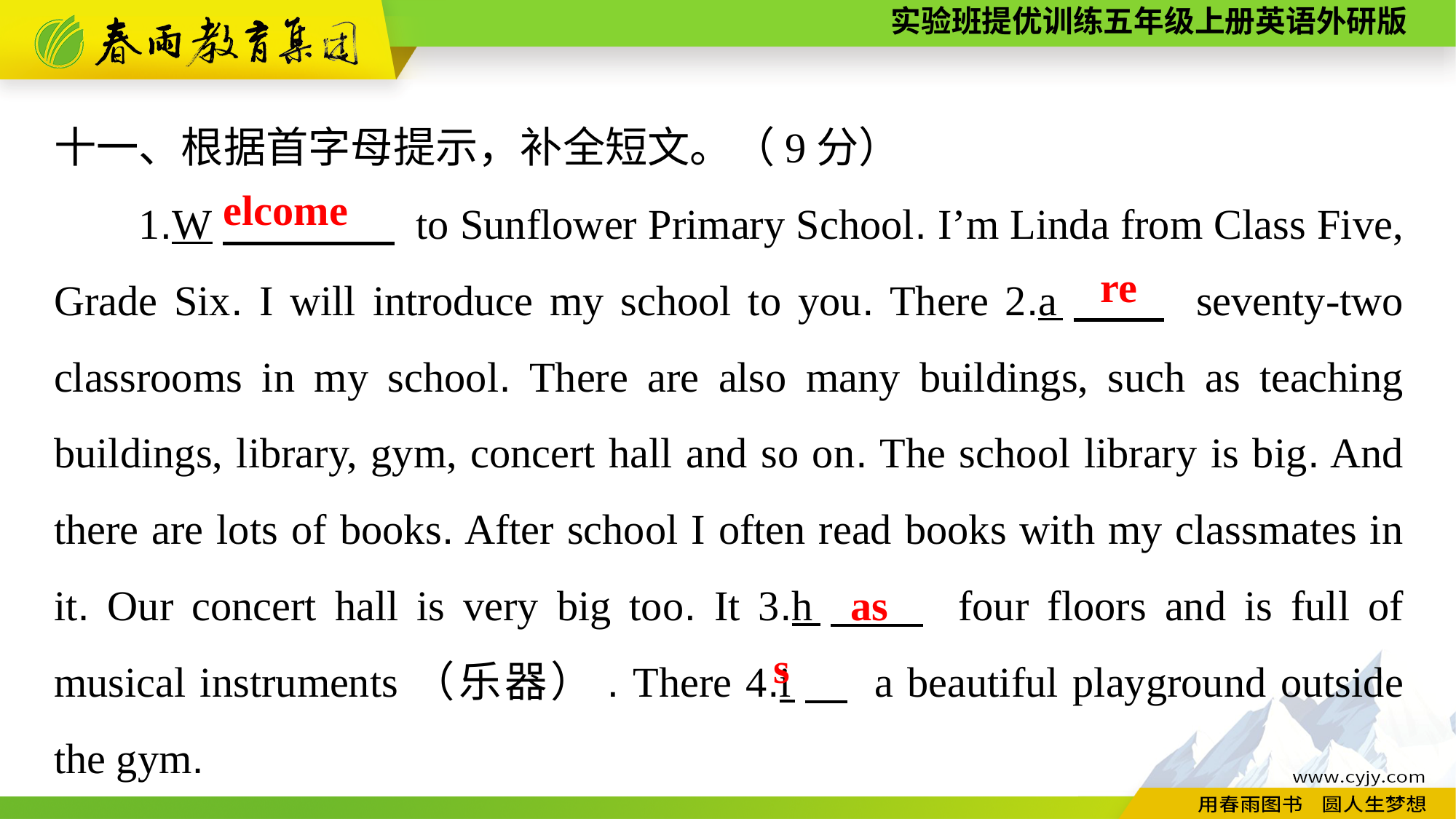

十一、根据首字母提示，补全短文。（9分）
1.W　　　　 to Sunflower Primary School. I’m Linda from Class Five, Grade Six. I will introduce my school to you. There 2.a　　 seventy-two classrooms in my school. There are also many buildings, such as teaching buildings, library, gym, concert hall and so on. The school library is big. And there are lots of books. After school I often read books with my classmates in it. Our concert hall is very big too. It 3.h　　 four floors and is full of musical instruments（乐器）. There 4.i　 a beautiful playground outside the gym.
elcome
re
as
s